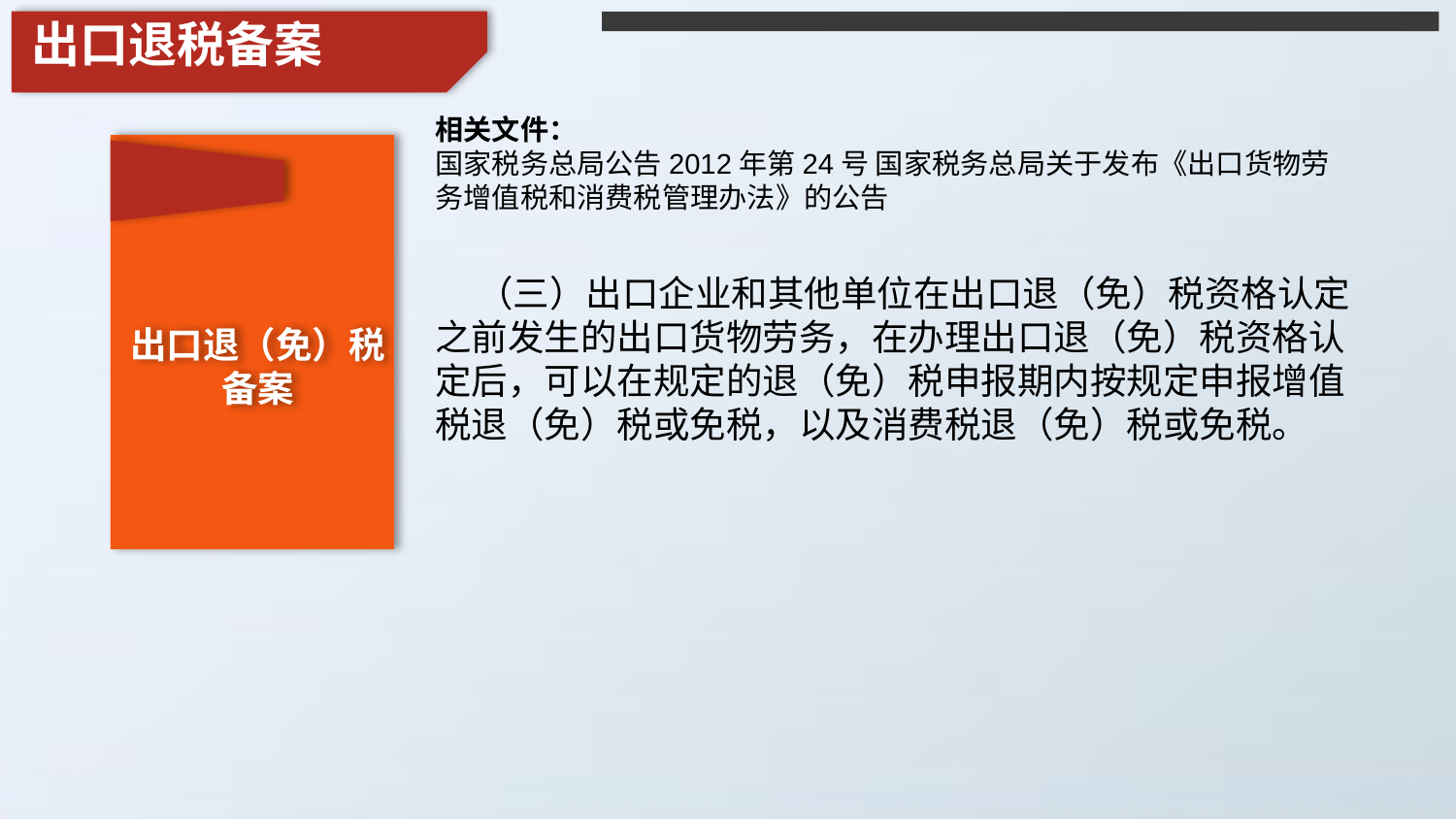

出口退税备案

相关文件：
国家税务总局公告2012年第24号 国家税务总局关于发布《出口货物劳务增值税和消费税管理办法》的公告

    （三）出口企业和其他单位在出口退（免）税资格认定之前发生的出口货物劳务，在办理出口退（免）税资格认定后，可以在规定的退（免）税申报期内按规定申报增值税退（免）税或免税，以及消费税退（免）税或免税。
出口退（免）税备案